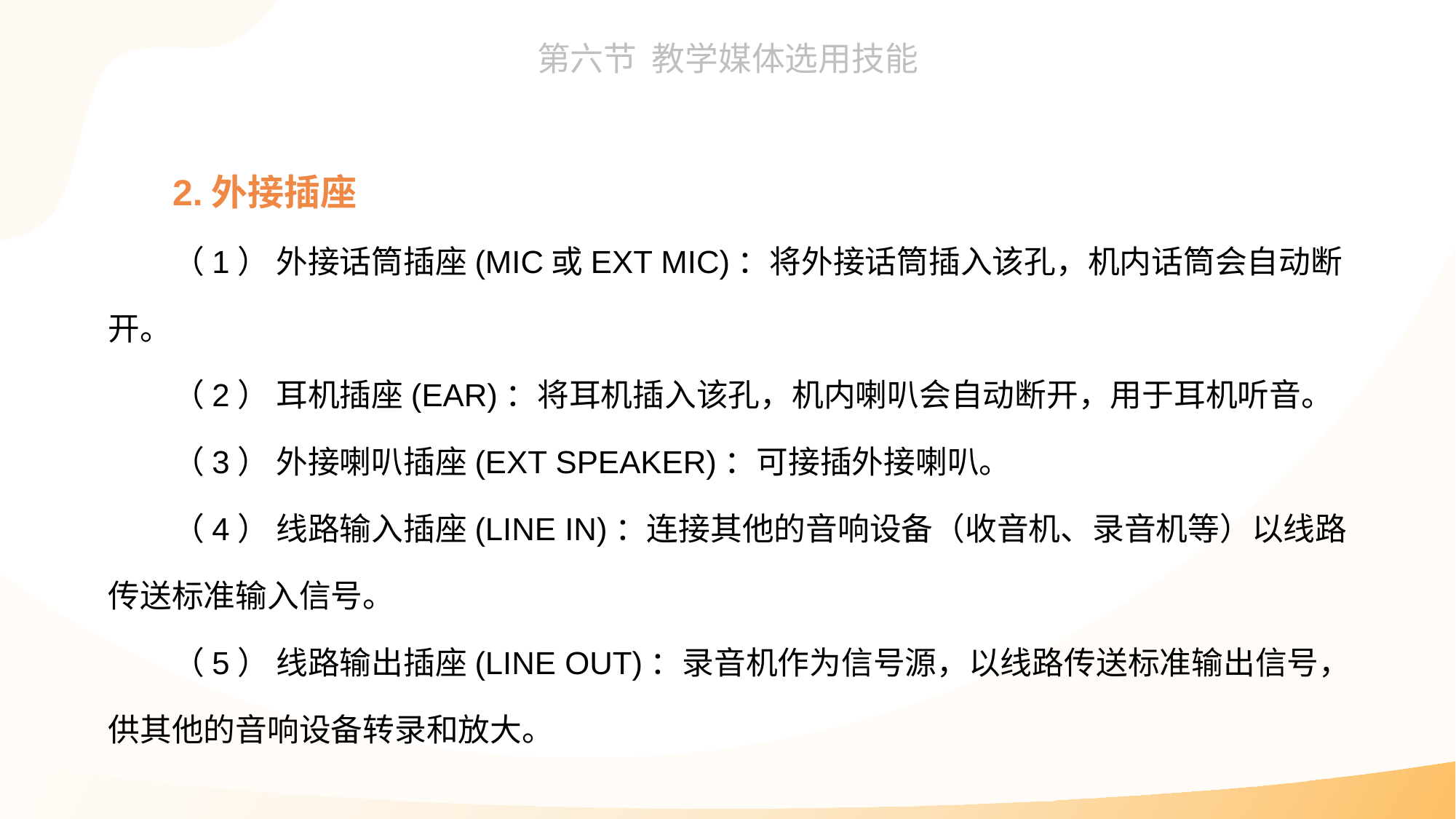

2.外接插座
（1） 外接话筒插座(MIC或EXT MIC)：将外接话筒插入该孔，机内话筒会自动断开。
（2） 耳机插座(EAR)：将耳机插入该孔，机内喇叭会自动断开，用于耳机听音。
（3） 外接喇叭插座(EXT SPEAKER)：可接插外接喇叭。
（4） 线路输入插座(LINE IN)：连接其他的音响设备（收音机、录音机等）以线路传送标准输入信号。
（5） 线路输出插座(LINE OUT)：录音机作为信号源，以线路传送标准输出信号，供其他的音响设备转录和放大。